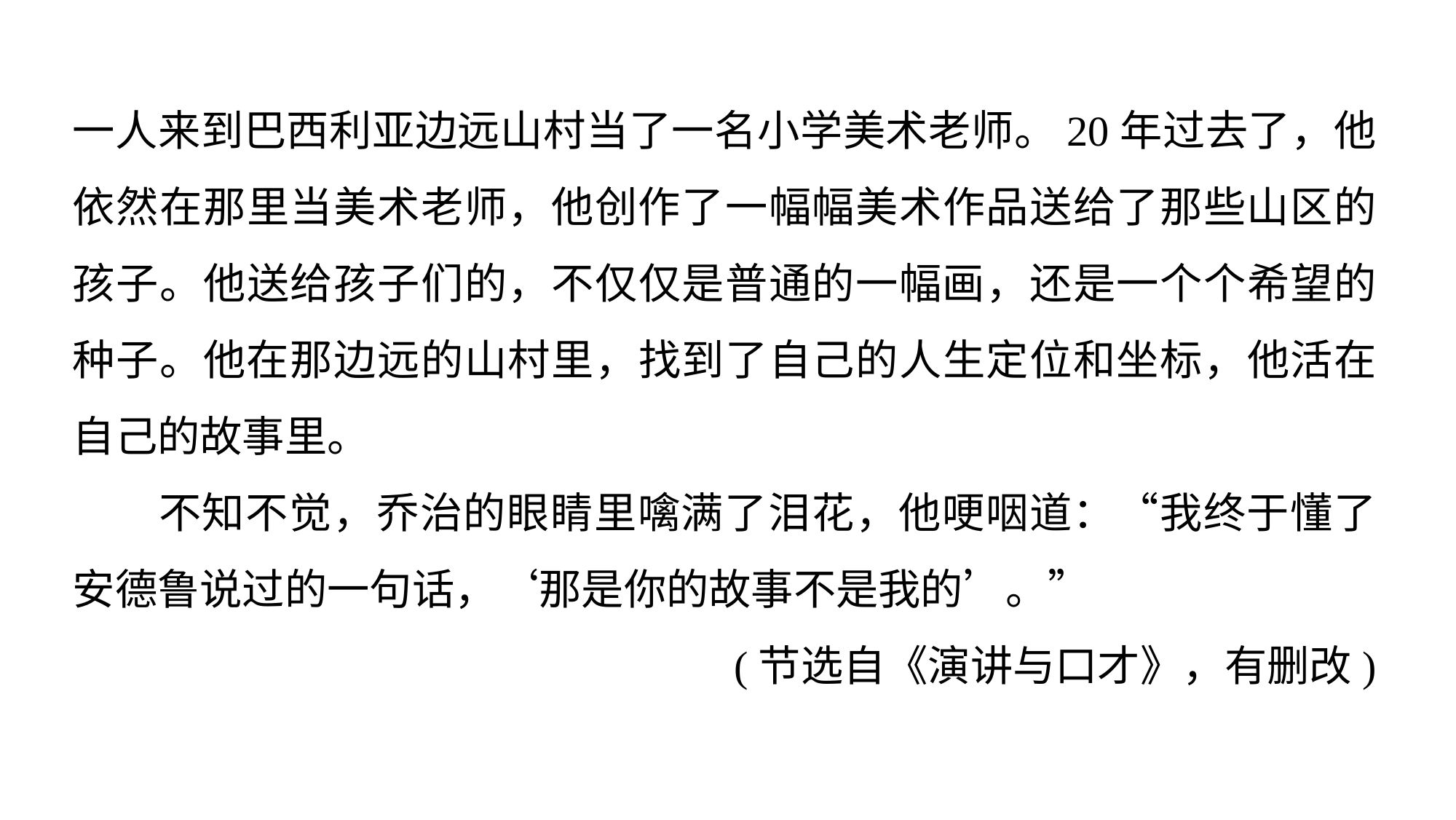

一人来到巴西利亚边远山村当了一名小学美术老师。20年过去了，他依然在那里当美术老师，他创作了一幅幅美术作品送给了那些山区的孩子。他送给孩子们的，不仅仅是普通的一幅画，还是一个个希望的种子。他在那边远的山村里，找到了自己的人生定位和坐标，他活在自己的故事里。
不知不觉，乔治的眼睛里噙满了泪花，他哽咽道：“我终于懂了安德鲁说过的一句话，‘那是你的故事不是我的’。”
(节选自《演讲与口才》，有删改)